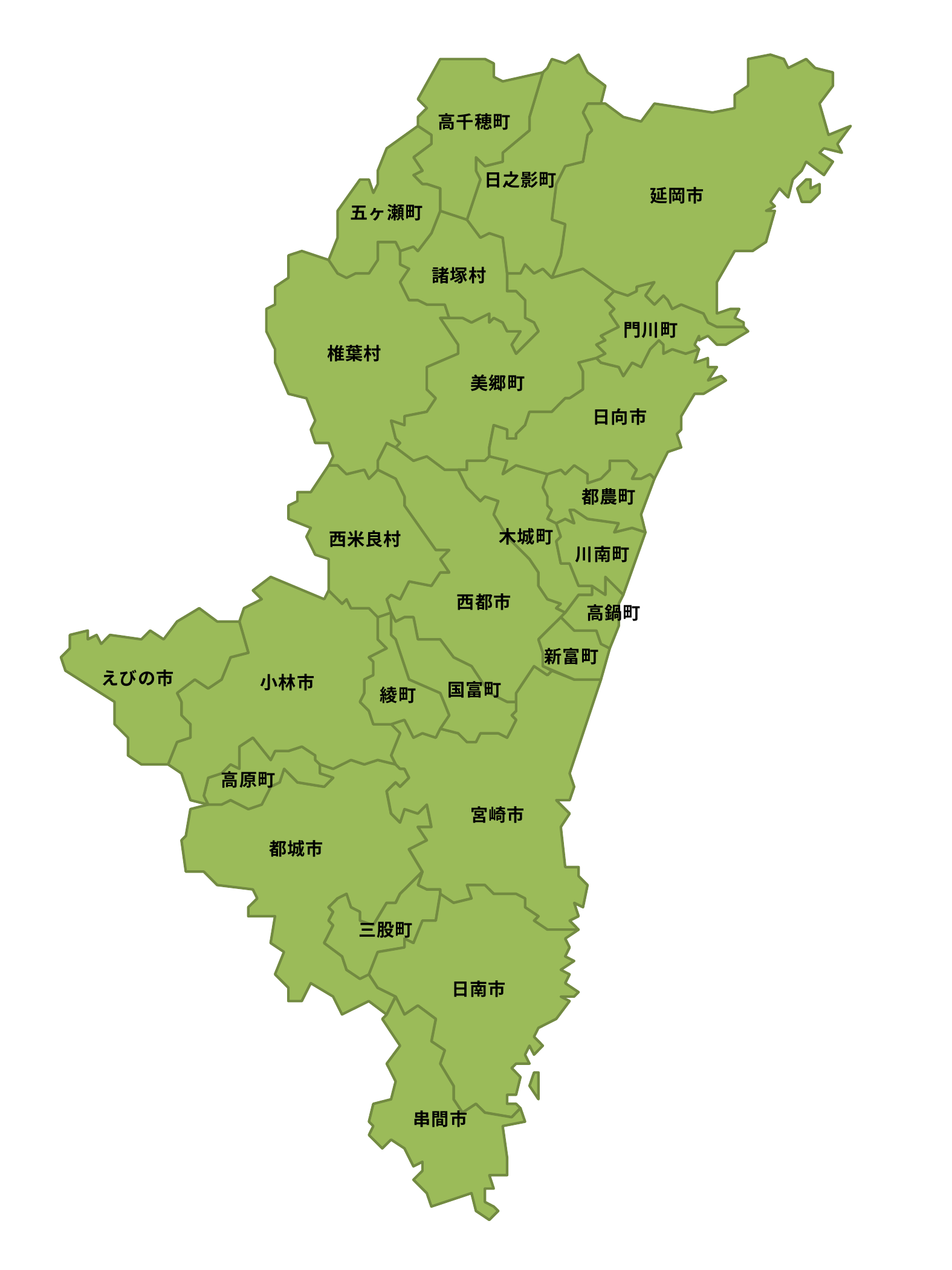

高千穂町
日之影町
延岡市
五ヶ瀬町
諸塚村
門川町
椎葉村
美郷町
日向市
都農町
木城町
西米良村
川南町
西都市
高鍋町
新富町
えびの市
小林市
国富町
綾町
高原町
宮崎市
都城市
三股町
日南市
串間市